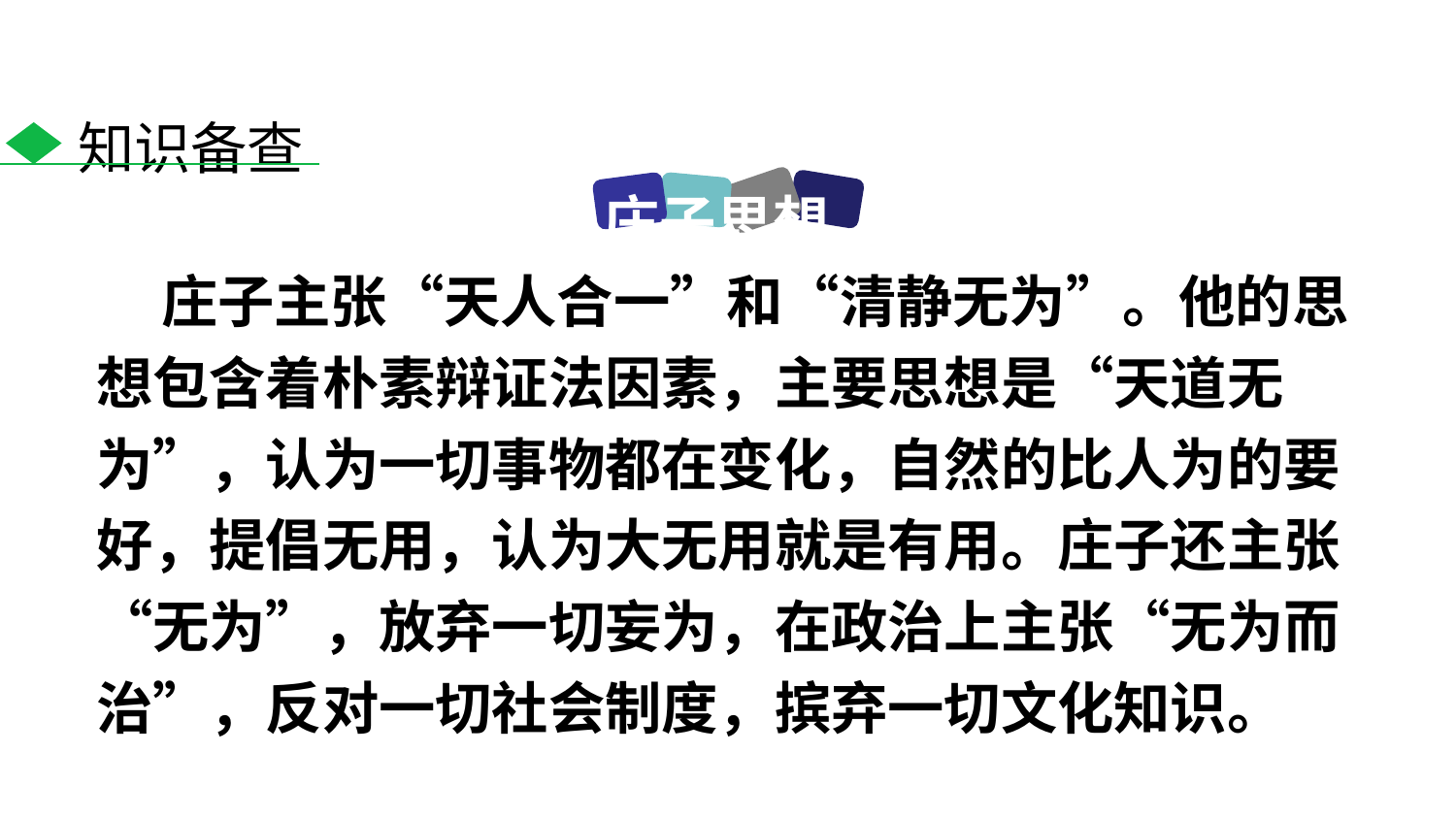

知识备查

庄子思想

    庄子主张“天人合一”和“清静无为”。他的思想包含着朴素辩证法因素，主要思想是“天道无为”，认为一切事物都在变化，自然的比人为的要好，提倡无用，认为大无用就是有用。庄子还主张“无为”，放弃一切妄为，在政治上主张“无为而治”，反对一切社会制度，摈弃一切文化知识。